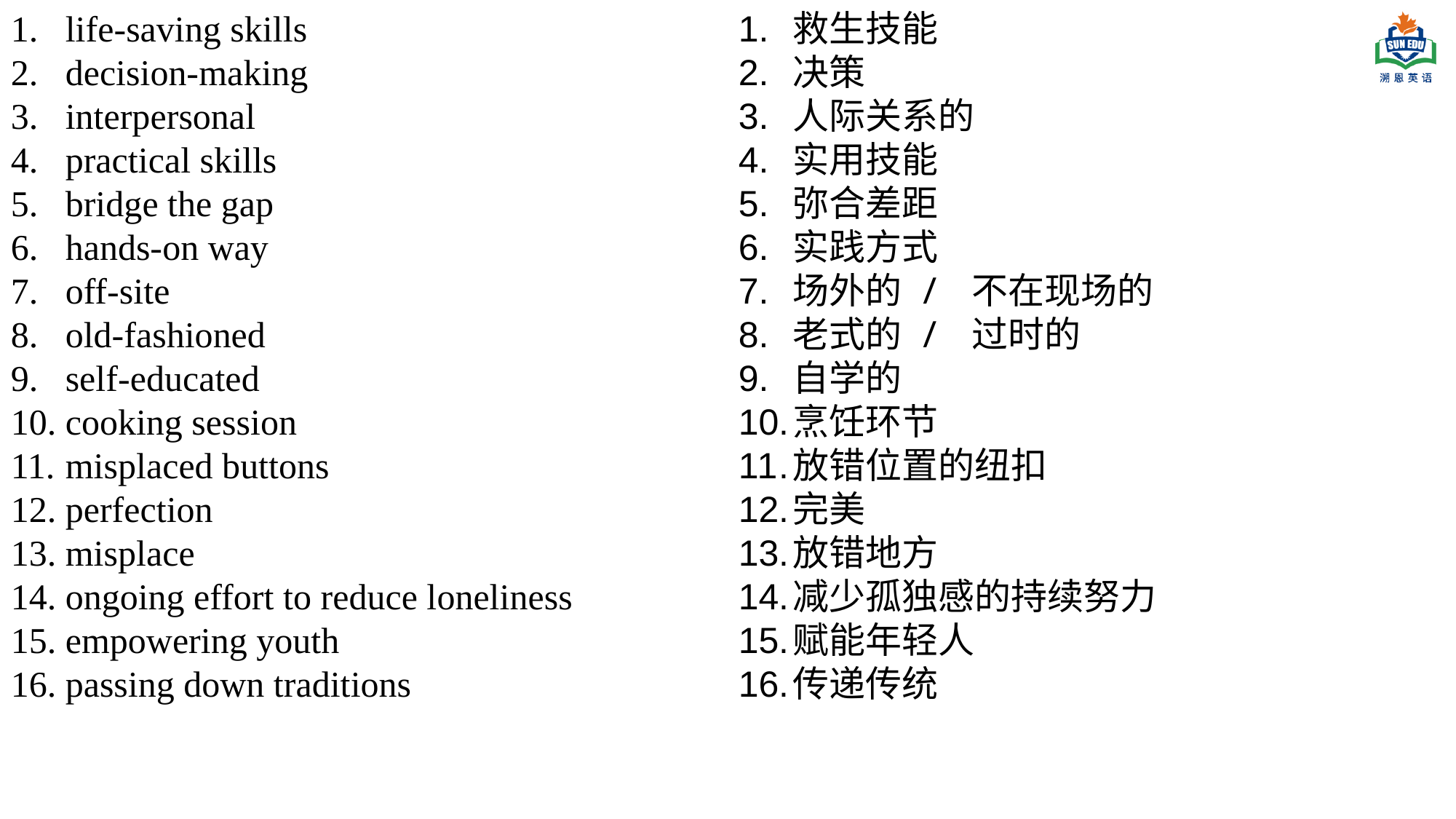

life-saving skills
decision-making
interpersonal
practical skills
bridge the gap
hands-on way
off-site
old-fashioned
self-educated
cooking session
misplaced buttons
perfection
misplace
ongoing effort to reduce loneliness
empowering youth
passing down traditions
救生技能
决策
人际关系的
实用技能
弥合差距
实践方式
场外的 / 不在现场的
老式的 / 过时的
自学的
烹饪环节
放错位置的纽扣
完美
放错地方
减少孤独感的持续努力
赋能年轻人
传递传统